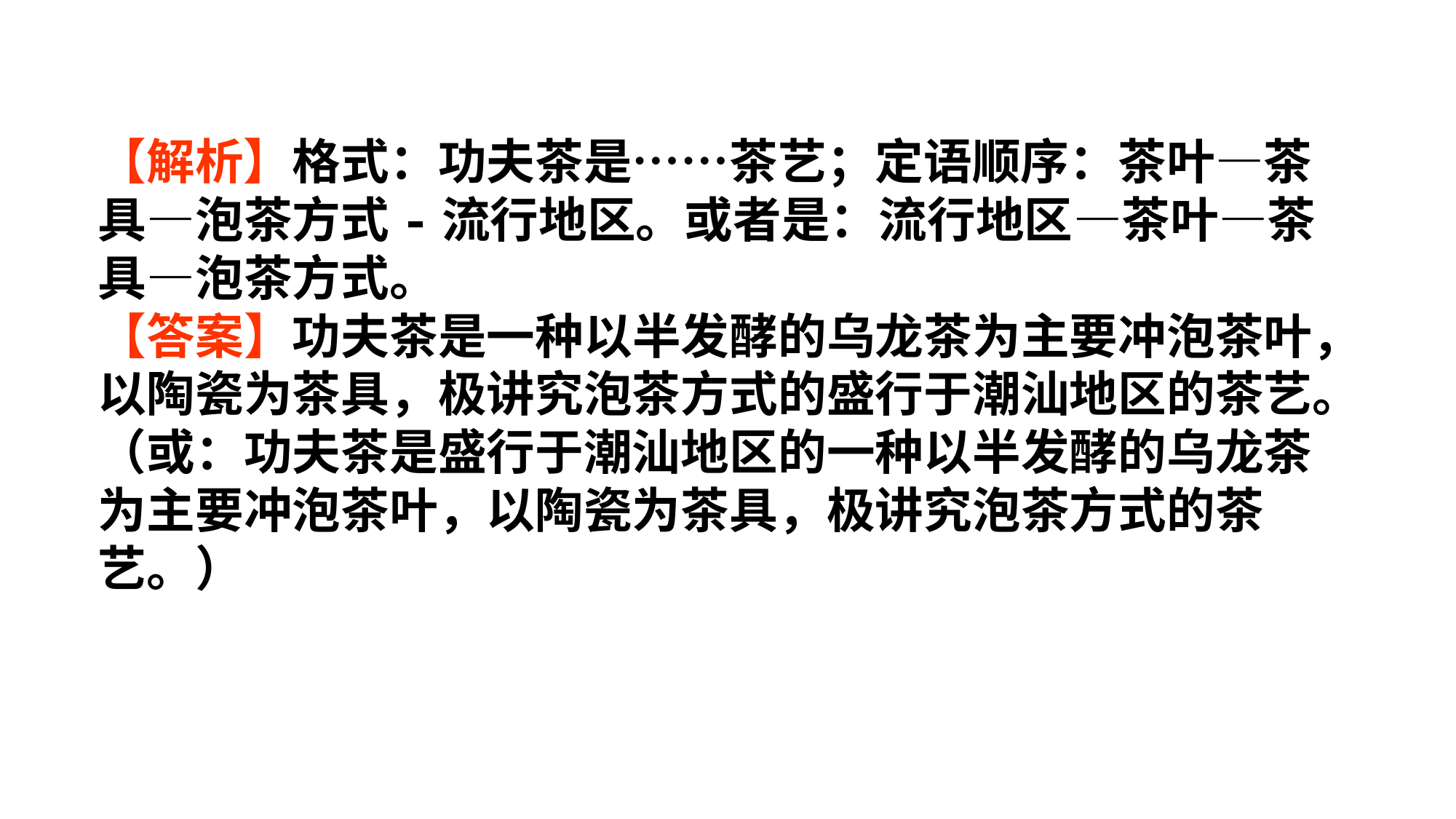

【解析】格式：功夫茶是……茶艺；定语顺序：茶叶—茶具—泡茶方式-流行地区。或者是：流行地区—茶叶—茶具—泡茶方式。
【答案】功夫茶是一种以半发酵的乌龙茶为主要冲泡茶叶，以陶瓷为茶具，极讲究泡茶方式的盛行于潮汕地区的茶艺。（或：功夫茶是盛行于潮汕地区的一种以半发酵的乌龙茶为主要冲泡茶叶，以陶瓷为茶具，极讲究泡茶方式的茶艺。）